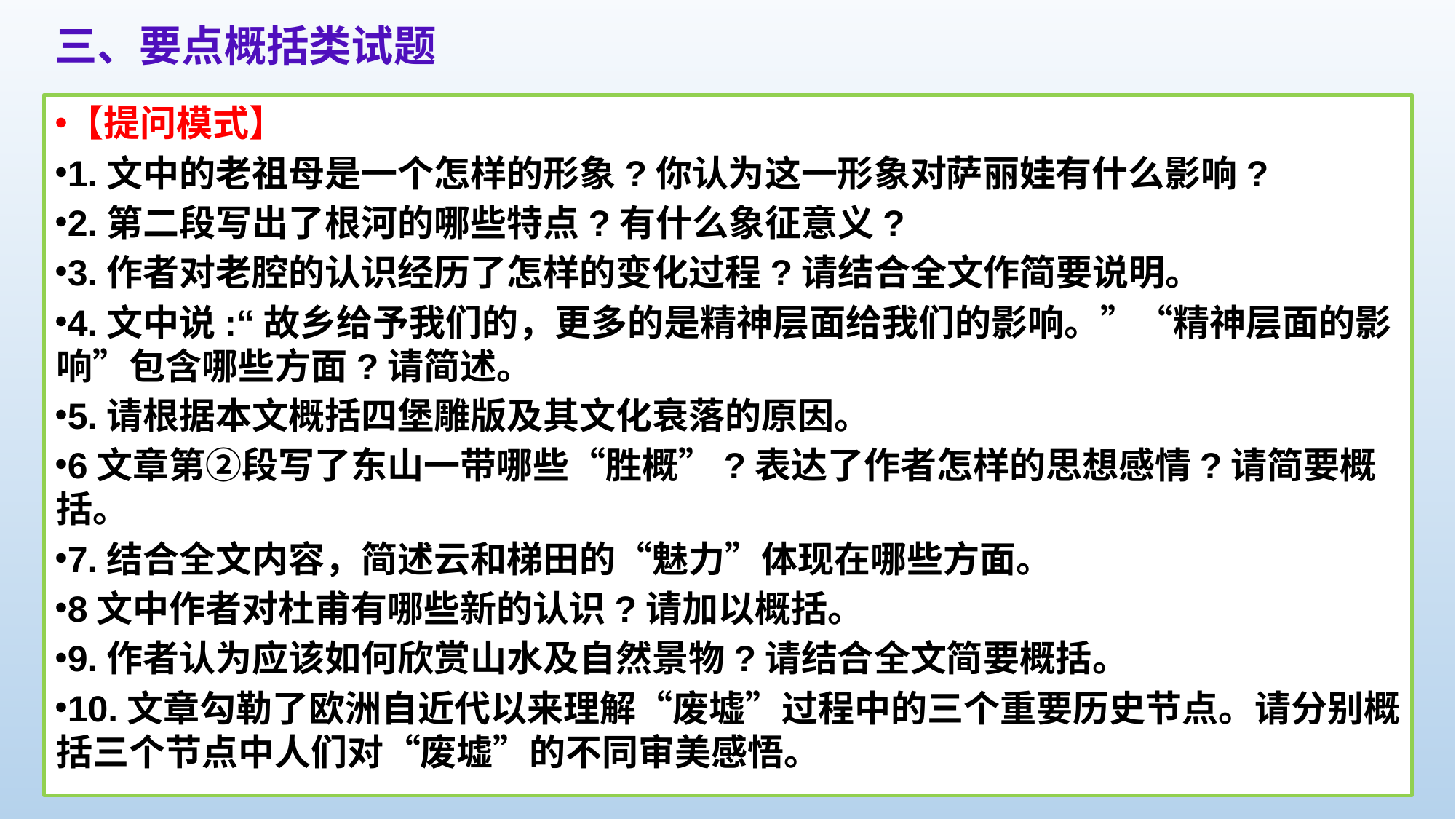

三、要点概括类试题
【提问模式】
1.文中的老祖母是一个怎样的形象?你认为这一形象对萨丽娃有什么影响?
2.第二段写出了根河的哪些特点?有什么象征意义?
3.作者对老腔的认识经历了怎样的变化过程?请结合全文作简要说明。
4.文中说:“故乡给予我们的，更多的是精神层面给我们的影响。”“精神层面的影响”包含哪些方面?请简述。
5.请根据本文概括四堡雕版及其文化衰落的原因。
6文章第②段写了东山一带哪些“胜概”?表达了作者怎样的思想感情?请简要概括。
7.结合全文内容，简述云和梯田的“魅力”体现在哪些方面。
8文中作者对杜甫有哪些新的认识?请加以概括。
9.作者认为应该如何欣赏山水及自然景物?请结合全文简要概括。
10.文章勾勒了欧洲自近代以来理解“废墟”过程中的三个重要历史节点。请分别概括三个节点中人们对“废墟”的不同审美感悟。